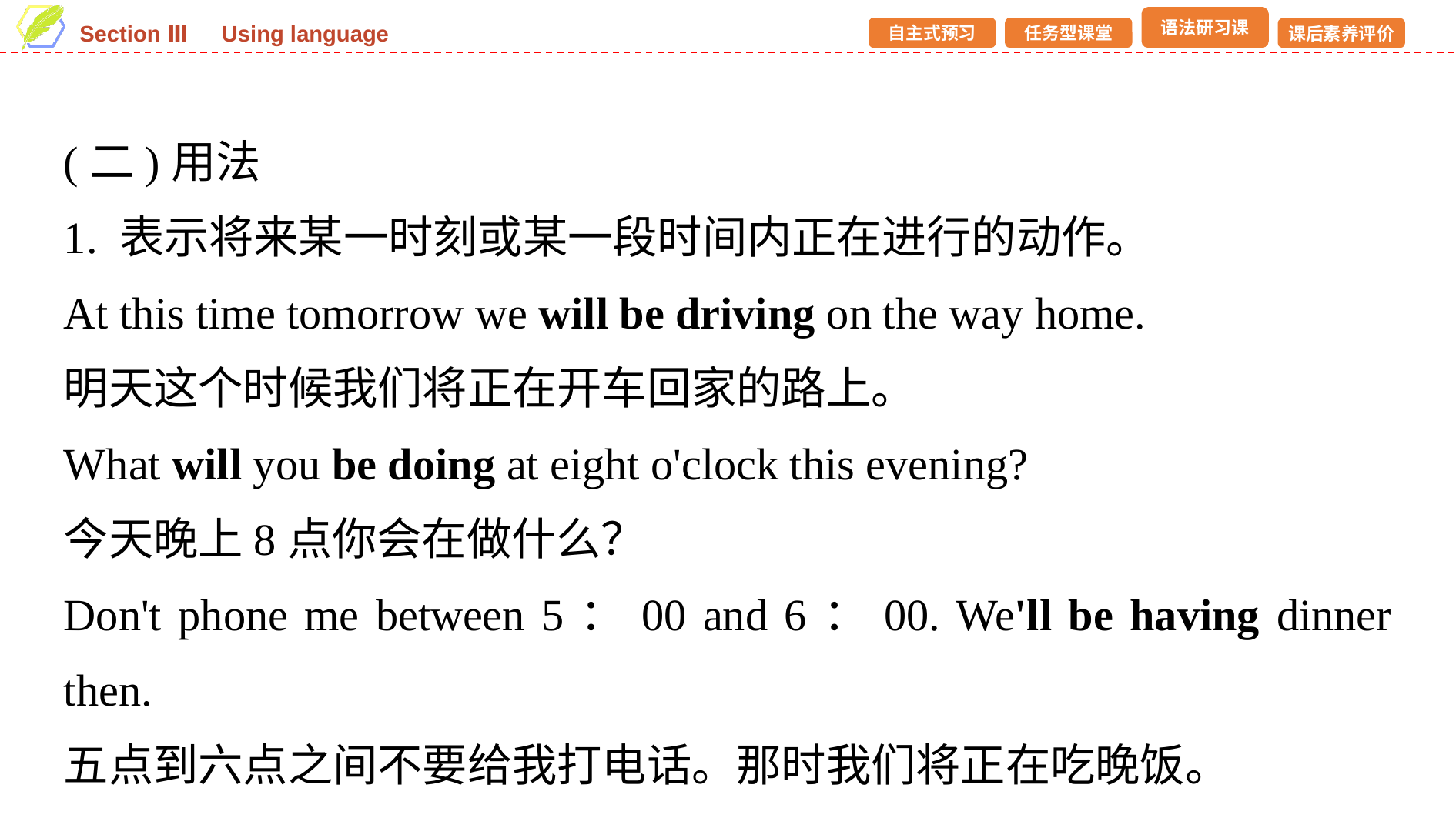

(二)用法
1. 表示将来某一时刻或某一段时间内正在进行的动作。
At this time tomorrow we will be driving on the way home.
明天这个时候我们将正在开车回家的路上。
What will you be doing at eight o'clock this evening?
今天晚上8点你会在做什么？
Don't phone me between 5：00 and 6：00. We'll be having dinner then.
五点到六点之间不要给我打电话。那时我们将正在吃晚饭。